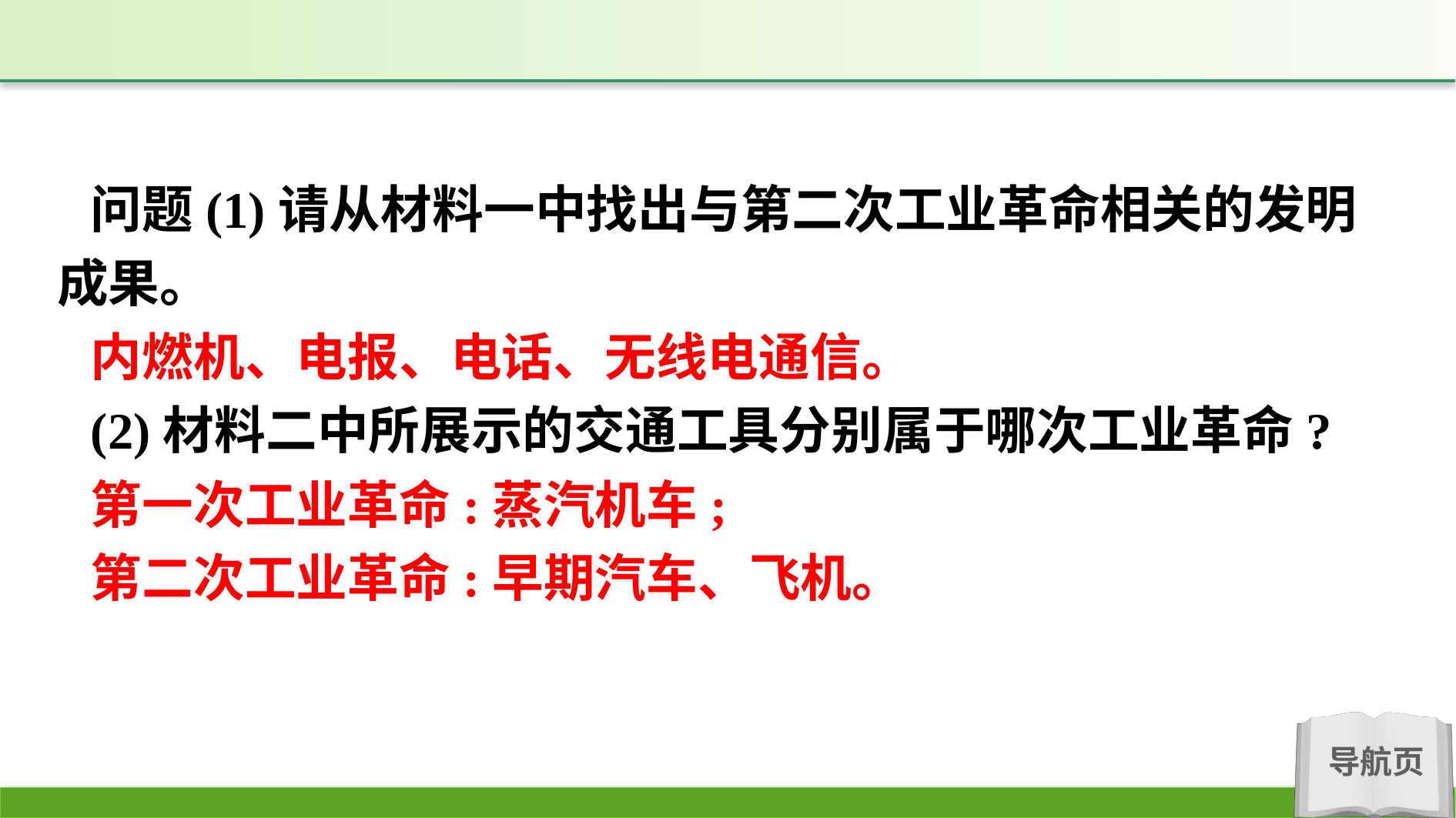

问题(1)请从材料一中找出与第二次工业革命相关的发明成果。
内燃机、电报、电话、无线电通信。
(2)材料二中所展示的交通工具分别属于哪次工业革命?
第一次工业革命:蒸汽机车;
第二次工业革命:早期汽车、飞机。